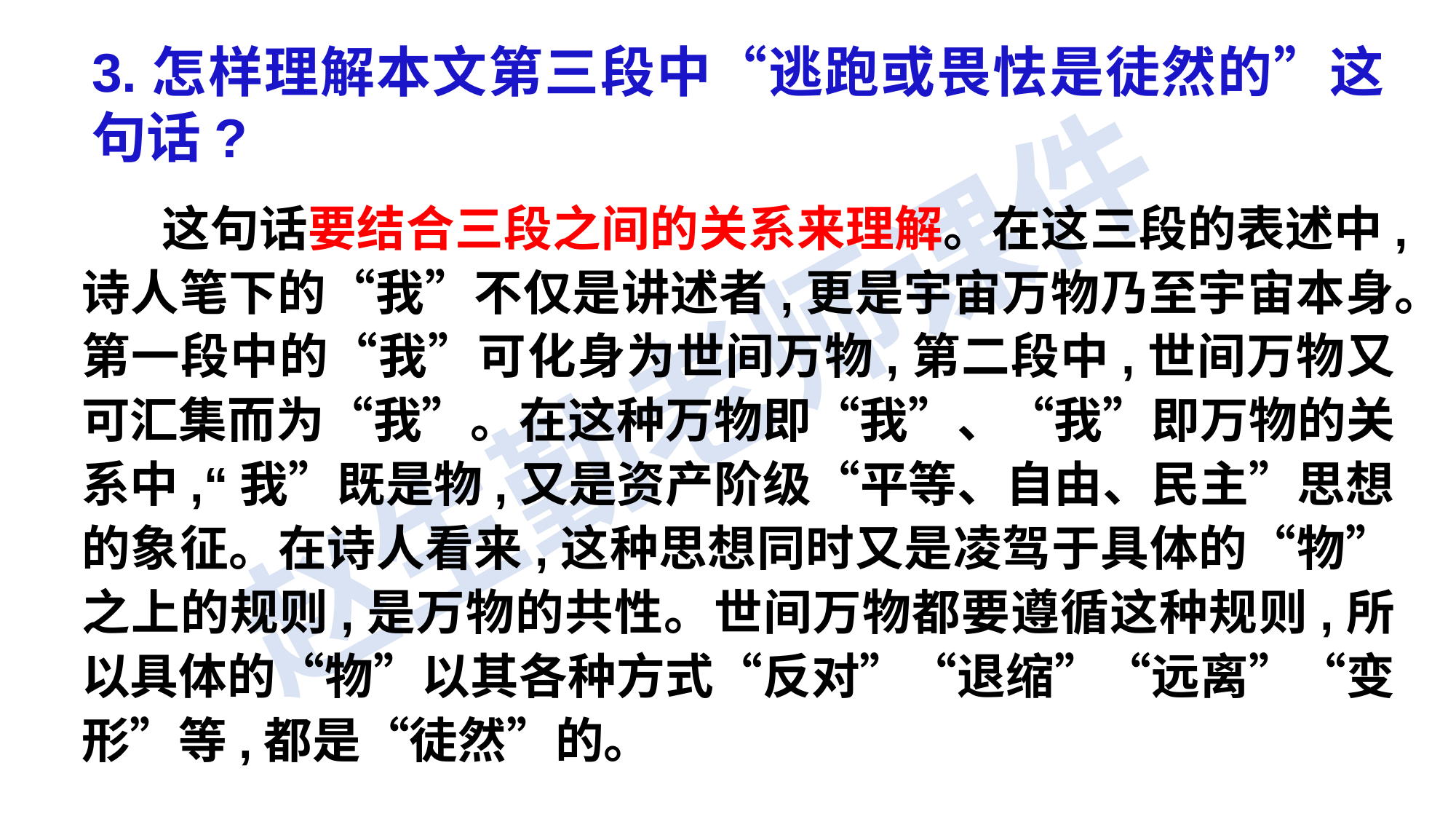

3.怎样理解本文第三段中“逃跑或畏怯是徒然的”这句话?
      这句话要结合三段之间的关系来理解。在这三段的表述中,诗人笔下的“我”不仅是讲述者,更是宇宙万物乃至宇宙本身。第一段中的“我”可化身为世间万物,第二段中,世间万物又可汇集而为“我”。在这种万物即“我”、“我”即万物的关系中,“我”既是物,又是资产阶级“平等、自由、民主”思想的象征。在诗人看来,这种思想同时又是凌驾于具体的“物”之上的规则,是万物的共性。世间万物都要遵循这种规则,所以具体的“物”以其各种方式“反对”“退缩”“远离”“变形”等,都是“徒然”的。